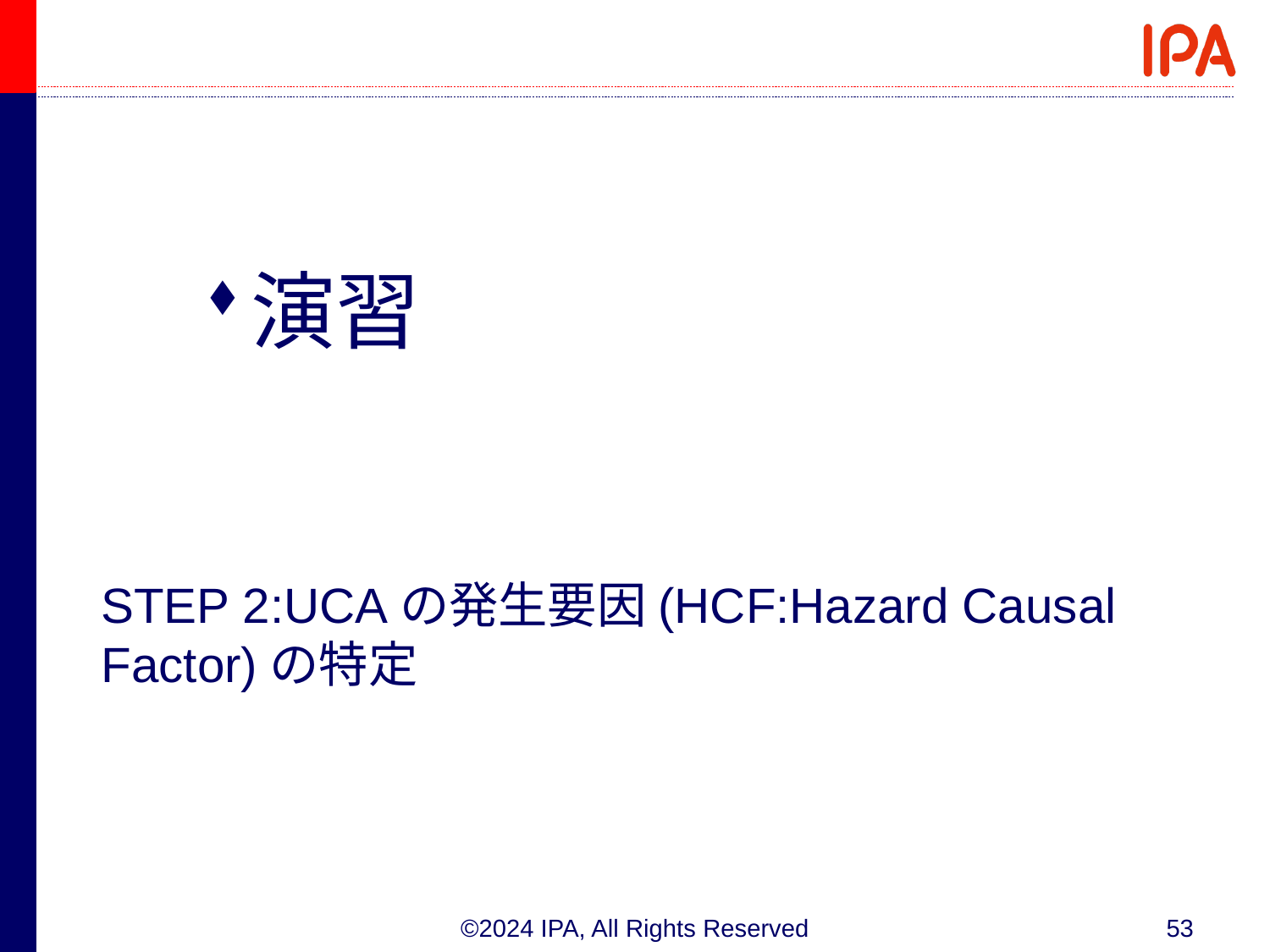

演習
STEP 2:UCAの発生要因(HCF:Hazard Causal Factor)の特定
©2024 IPA, All Rights Reserved
53